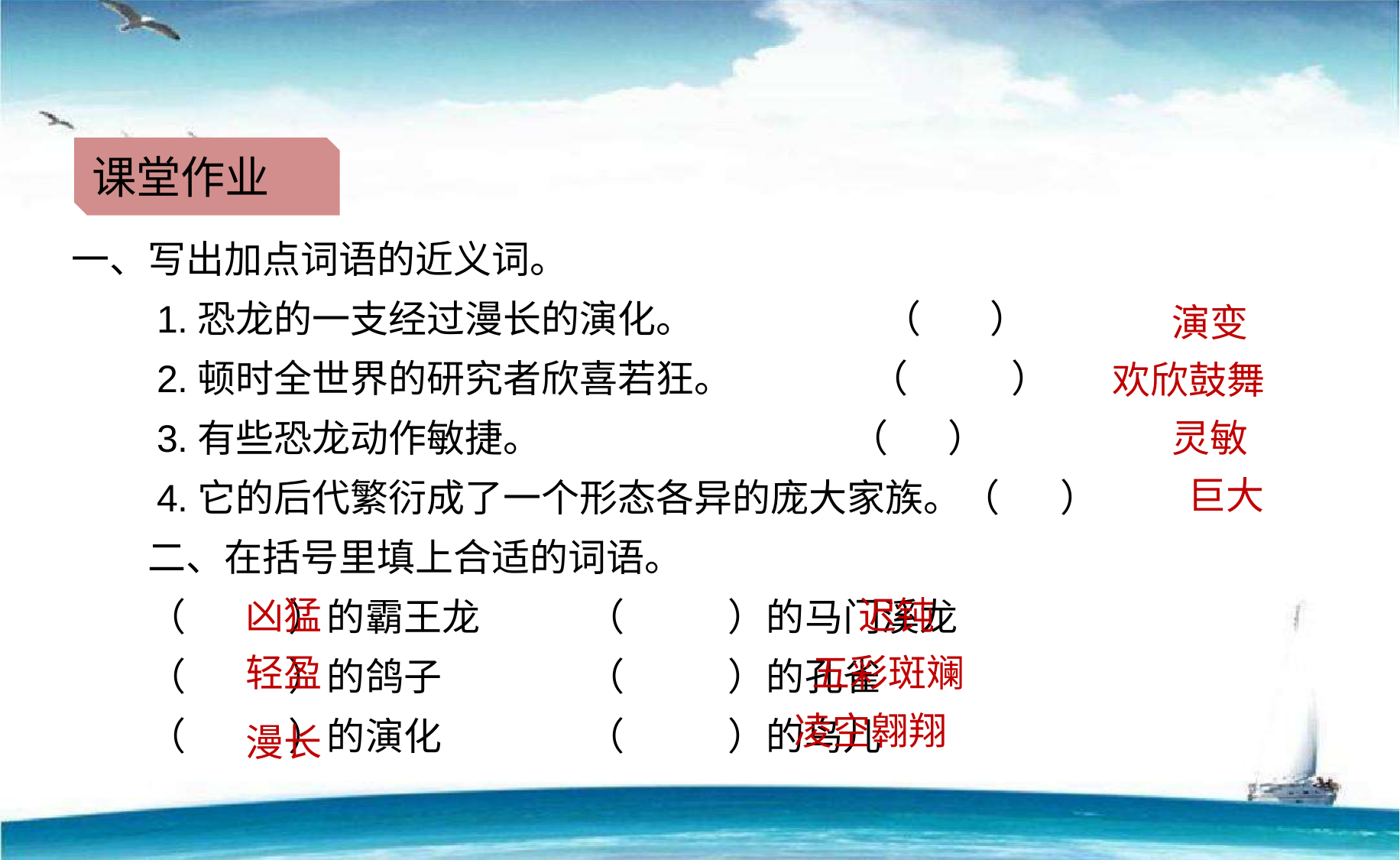

课堂作业
一、写出加点词语的近义词。
　　1.恐龙的一支经过漫长的演化。                      （        ）
　　2.顿时全世界的研究者欣喜若狂。                （            ）
　　3.有些恐龙动作敏捷。                                    （       ）
　　4.它的后代繁衍成了一个形态各异的庞大家族。（       ）
　　二、在括号里填上合适的词语。
　　（            ）的霸王龙　        （            ）的马门溪龙
　　（            ）的鸽子　　        （            ）的孔雀
　　（            ）的演化　　        （            ）的鸟儿

演变
欢欣鼓舞
灵敏
巨大
凶猛
迟钝
轻盈
五彩斑斓
凌空翱翔
漫长